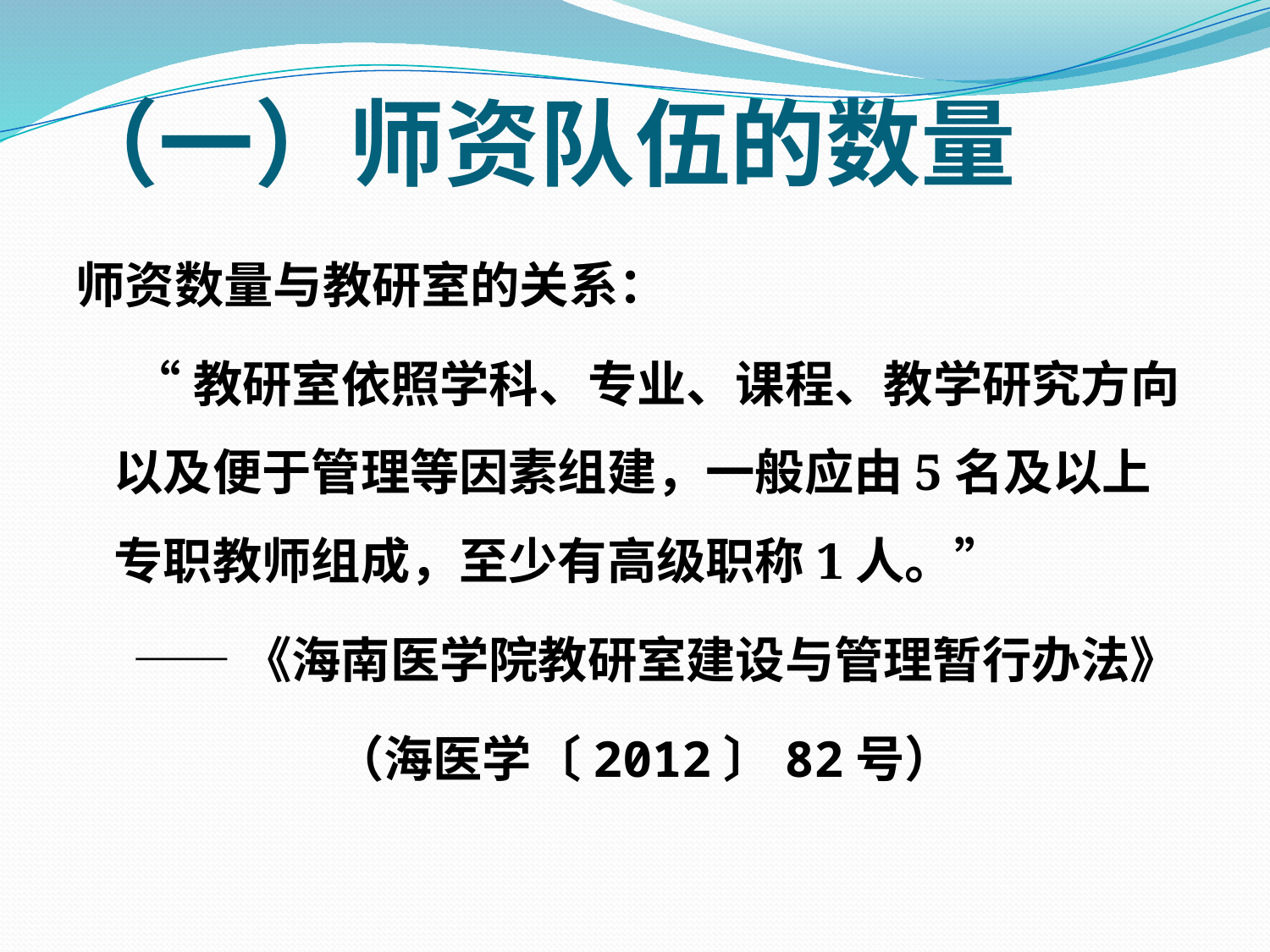

# （一）师资队伍的数量
师资数量与教研室的关系：
     “教研室依照学科、专业、课程、教学研究方向以及便于管理等因素组建，一般应由5名及以上专职教师组成，至少有高级职称1人。”
     ——《海南医学院教研室建设与管理暂行办法》
                      （海医学〔2012〕82号）